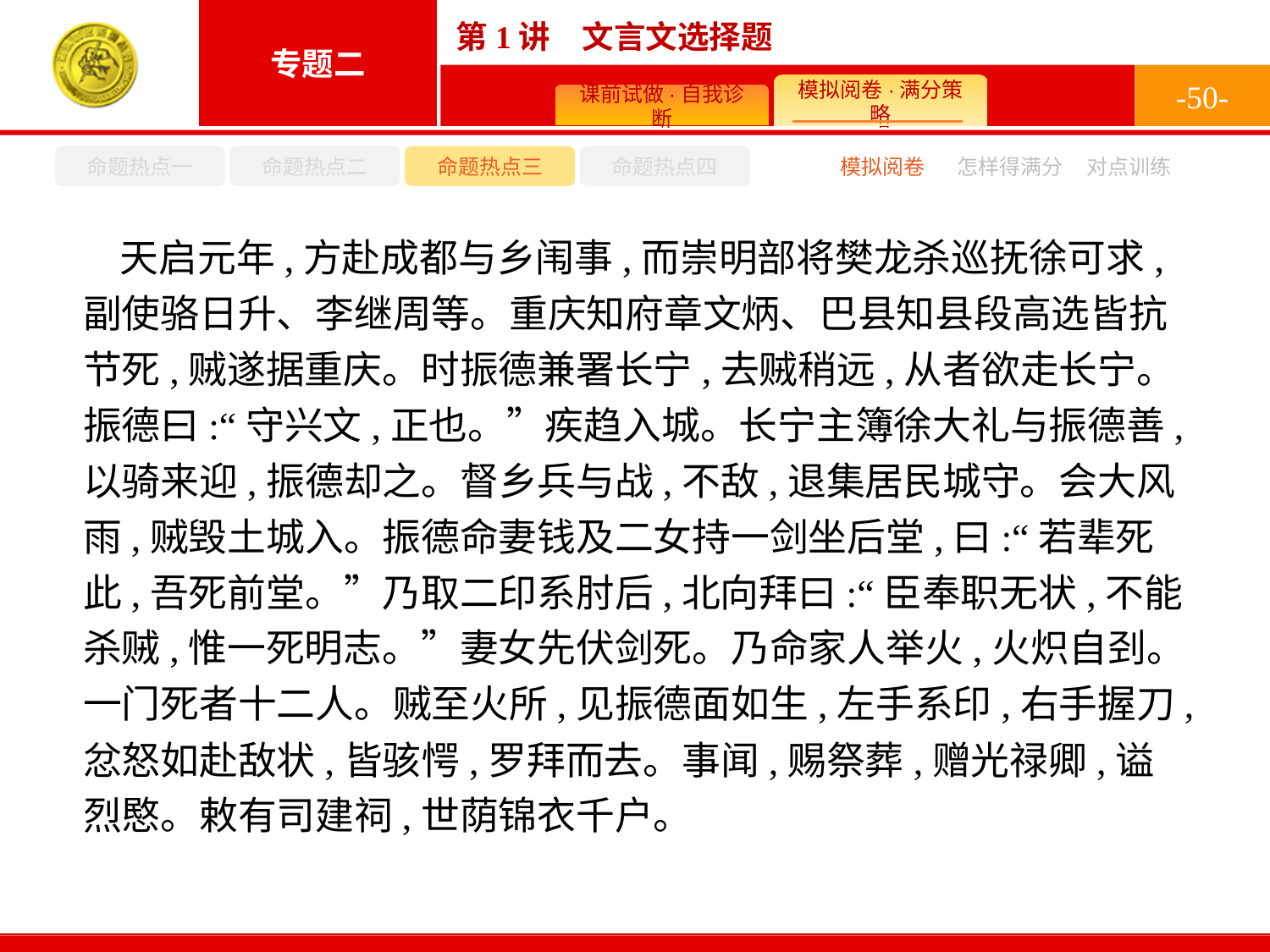

-50-
命题热点一
命题热点二
命题热点三
命题热点四
模拟阅卷
怎样得满分
对点训练
天启元年,方赴成都与乡闱事,而崇明部将樊龙杀巡抚徐可求,副使骆日升、李继周等。重庆知府章文炳、巴县知县段高选皆抗节死,贼遂据重庆。时振德兼署长宁,去贼稍远,从者欲走长宁。振德曰:“守兴文,正也。”疾趋入城。长宁主簿徐大礼与振德善,以骑来迎,振德却之。督乡兵与战,不敌,退集居民城守。会大风雨,贼毁土城入。振德命妻钱及二女持一剑坐后堂,曰:“若辈死此,吾死前堂。”乃取二印系肘后,北向拜曰:“臣奉职无状,不能杀贼,惟一死明志。”妻女先伏剑死。乃命家人举火,火炽自刭。一门死者十二人。贼至火所,见振德面如生,左手系印,右手握刀,忿怒如赴敌状,皆骇愕,罗拜而去。事闻,赐祭葬,赠光禄卿,谥烈愍。敕有司建祠,世荫锦衣千户。